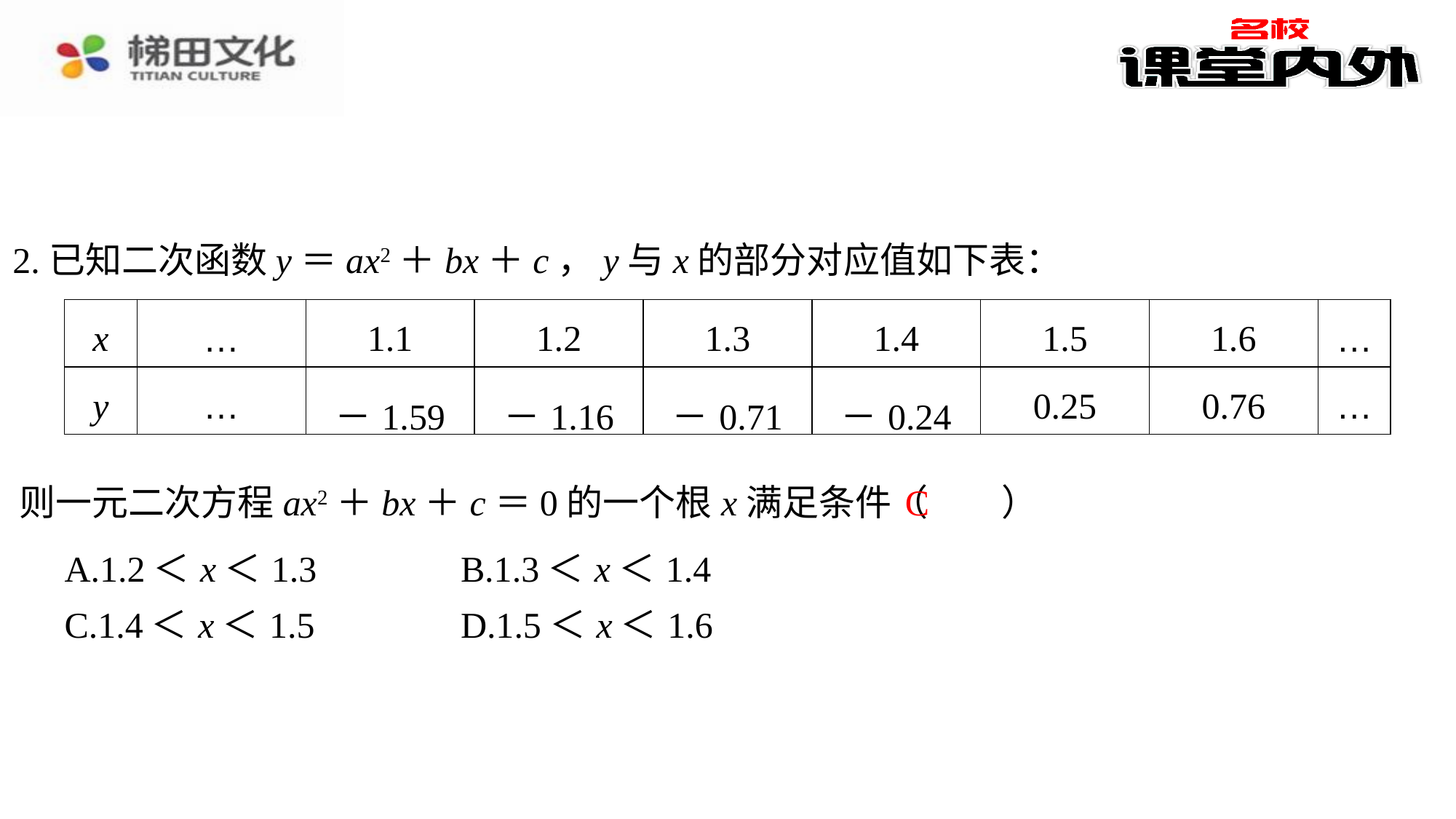

2.已知二次函数y＝ax2＋bx＋c，y与x的部分对应值如下表：
| x | … | 1.1 | 1.2 | 1.3 | 1.4 | 1.5 | 1.6 | … |
| --- | --- | --- | --- | --- | --- | --- | --- | --- |
| y | … | －1.59 | －1.16 | －0.71 | －0.24 | 0.25 | 0.76 | … |
C
则一元二次方程ax2＋bx＋c＝0的一个根x满足条件（　C　）
| A.1.2＜x＜1.3 | B.1.3＜x＜1.4 |
| --- | --- |
| C.1.4＜x＜1.5 | D.1.5＜x＜1.6 |